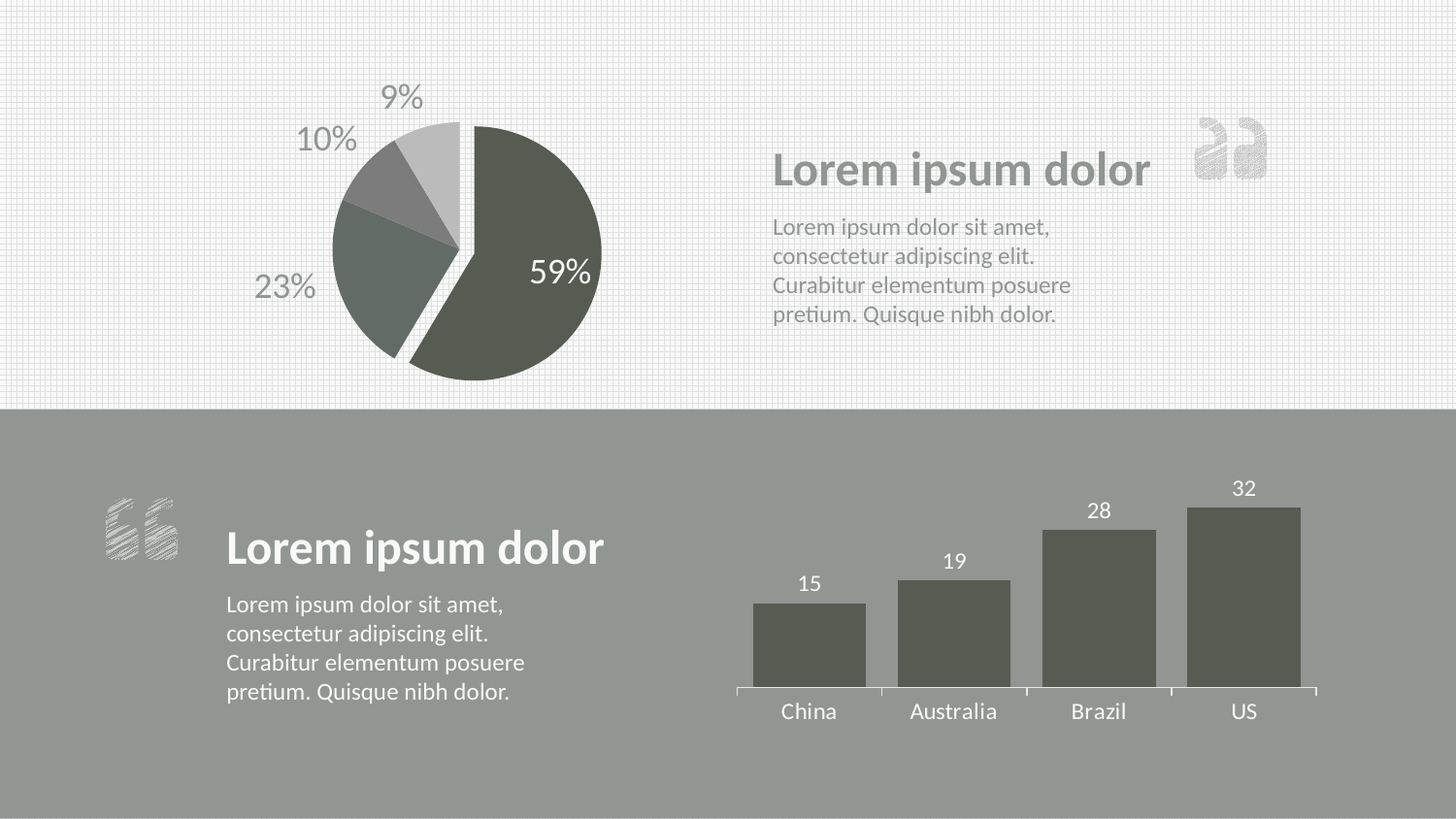

Our Client
Lorem ipsum dolor sit amet consectetur elit.

### Chart

| Category | 销售额 |
|---|---|
| 第一季度 | 8.2 |
| 第二季度 | 3.2 |
| 第三季度 | 1.4 |
| 第四季度 | 1.2 |
Lorem ipsum dolor
Lorem ipsum dolor sit amet, consectetur adipiscing elit. Curabitur elementum posuere pretium. Quisque nibh dolor.

### Chart

| Category | 系列 1 |
|---|---|
| US | 32.0 |
| Brazil | 28.0 |
| Australia | 19.0 |
| China | 15.0 |
Lorem ipsum dolor
Lorem ipsum dolor sit amet, consectetur adipiscing elit. Curabitur elementum posuere pretium. Quisque nibh dolor.
Lorem ipsum dolor sit amet, consectetur adipiscing elit. Curabitur elementum posuere pretium.
Text Here